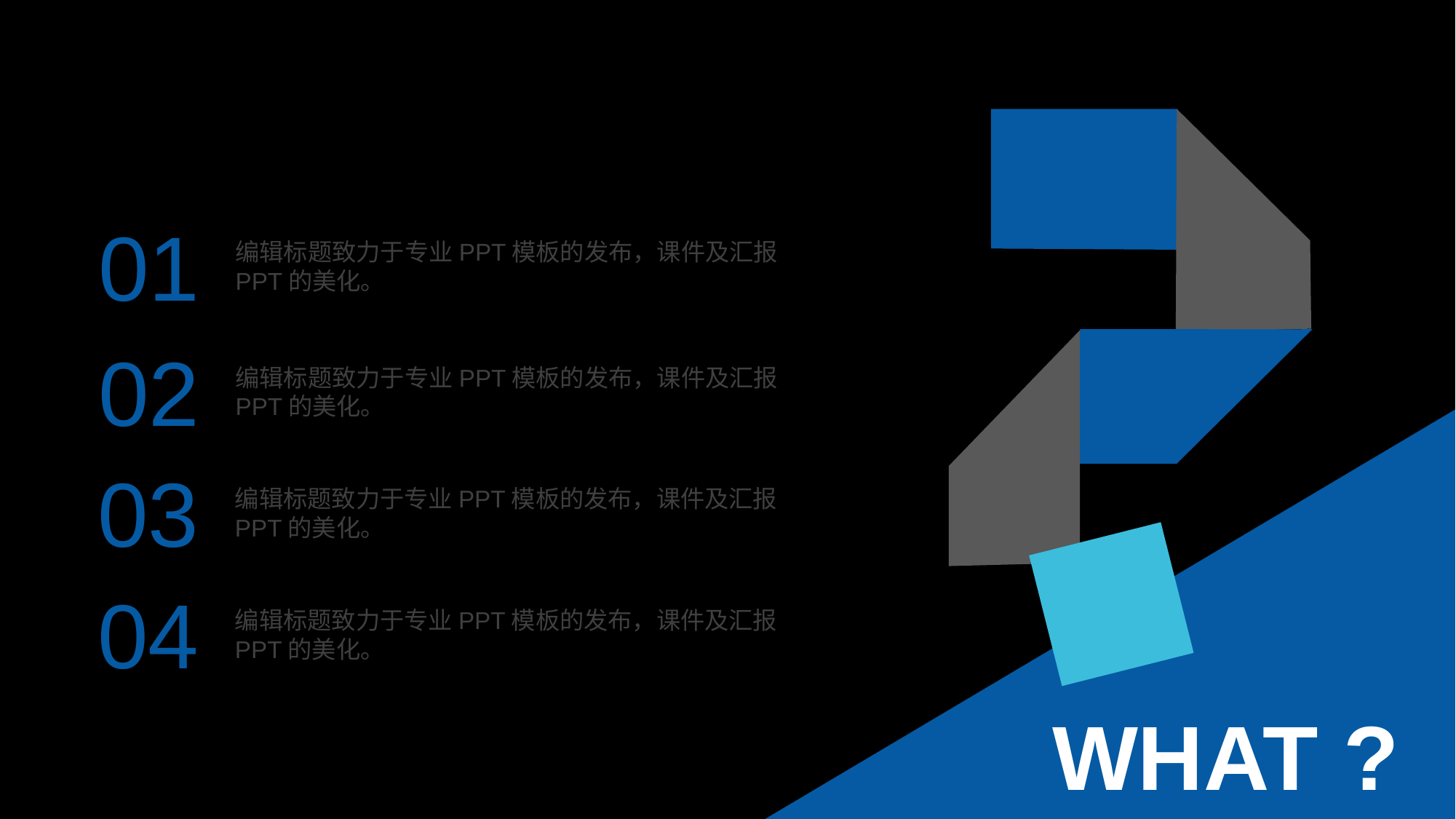

01
编辑标题致力于专业PPT模板的发布，课件及汇报PPT的美化。
02
编辑标题致力于专业PPT模板的发布，课件及汇报PPT的美化。
03
编辑标题致力于专业PPT模板的发布，课件及汇报PPT的美化。
04
编辑标题致力于专业PPT模板的发布，课件及汇报PPT的美化。

WHAT ?